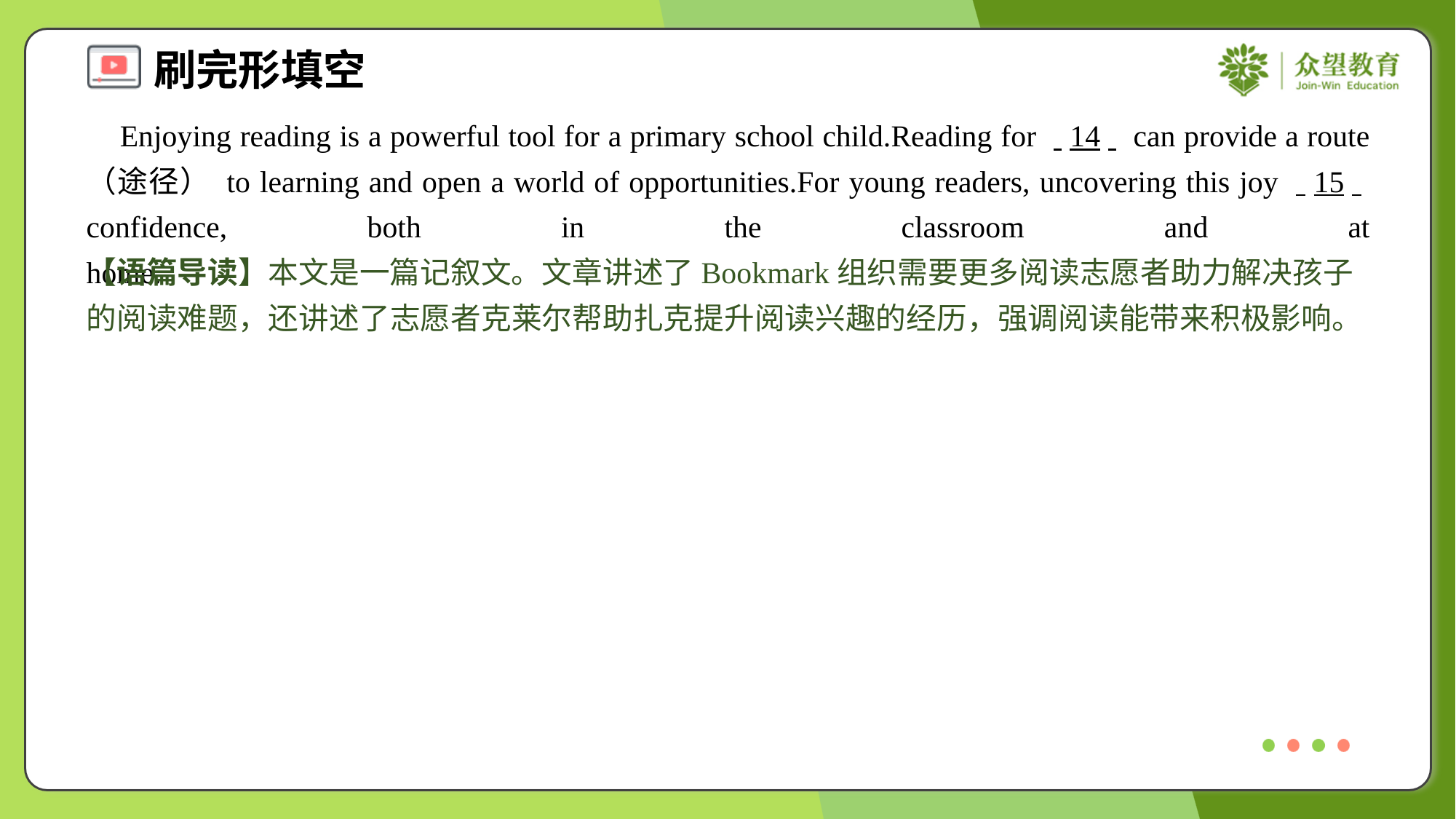

Enjoying reading is a powerful tool for a primary school child.Reading for . .14. . can provide a route （途径） to learning and open a world of opportunities.For young readers, uncovering this joy . .15. . confidence, both in the classroom and at home.#4
【语篇导读】本文是一篇记叙文。文章讲述了Bookmark组织需要更多阅读志愿者助力解决孩子的阅读难题，还讲述了志愿者克莱尔帮助扎克提升阅读兴趣的经历，强调阅读能带来积极影响。